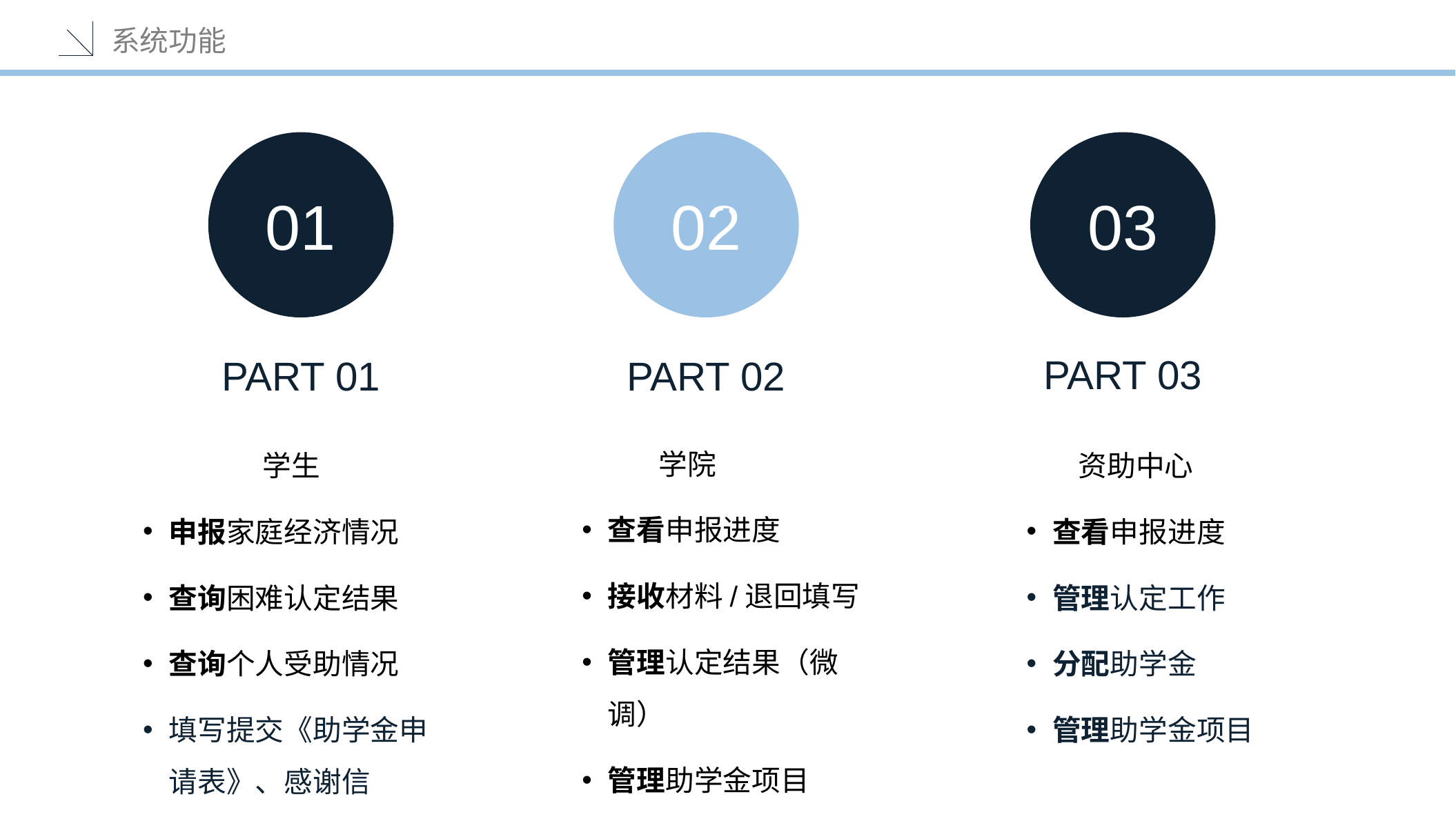

系统功能
01
02

03
PART 03
PART 01
PART 02
           学院
查看申报进度
接收材料/退回填写
管理认定结果（微调）
管理助学金项目

学生
申报家庭经济情况
查询困难认定结果
查询个人受助情况
填写提交《助学金申请表》、感谢信
       资助中心
查看申报进度
管理认定工作
分配助学金
管理助学金项目